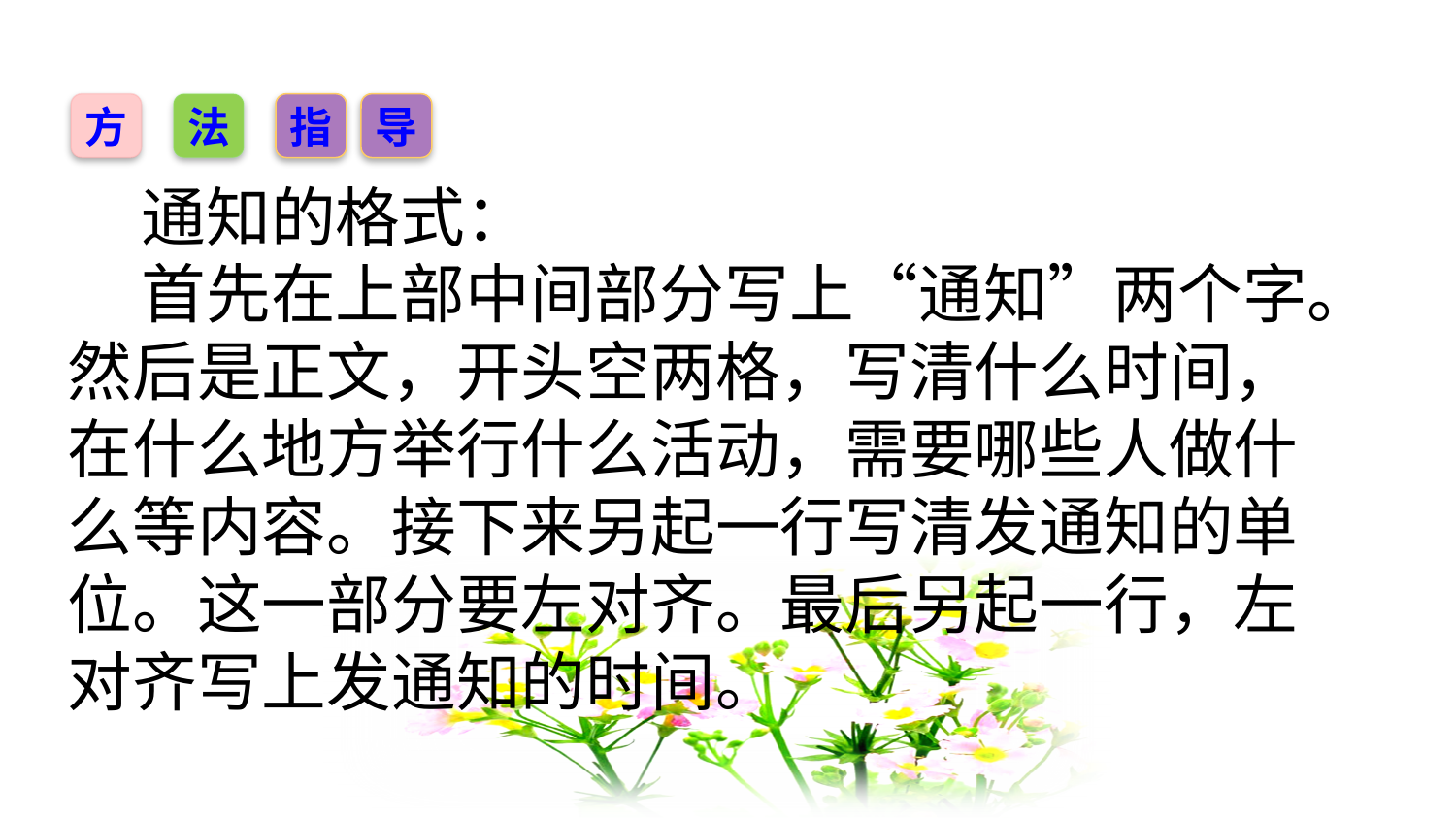

方
法
指
导
    通知的格式：
    首先在上部中间部分写上“通知”两个字。然后是正文，开头空两格，写清什么时间，在什么地方举行什么活动，需要哪些人做什么等内容。接下来另起一行写清发通知的单位。这一部分要左对齐。最后另起一行，左对齐写上发通知的时间。